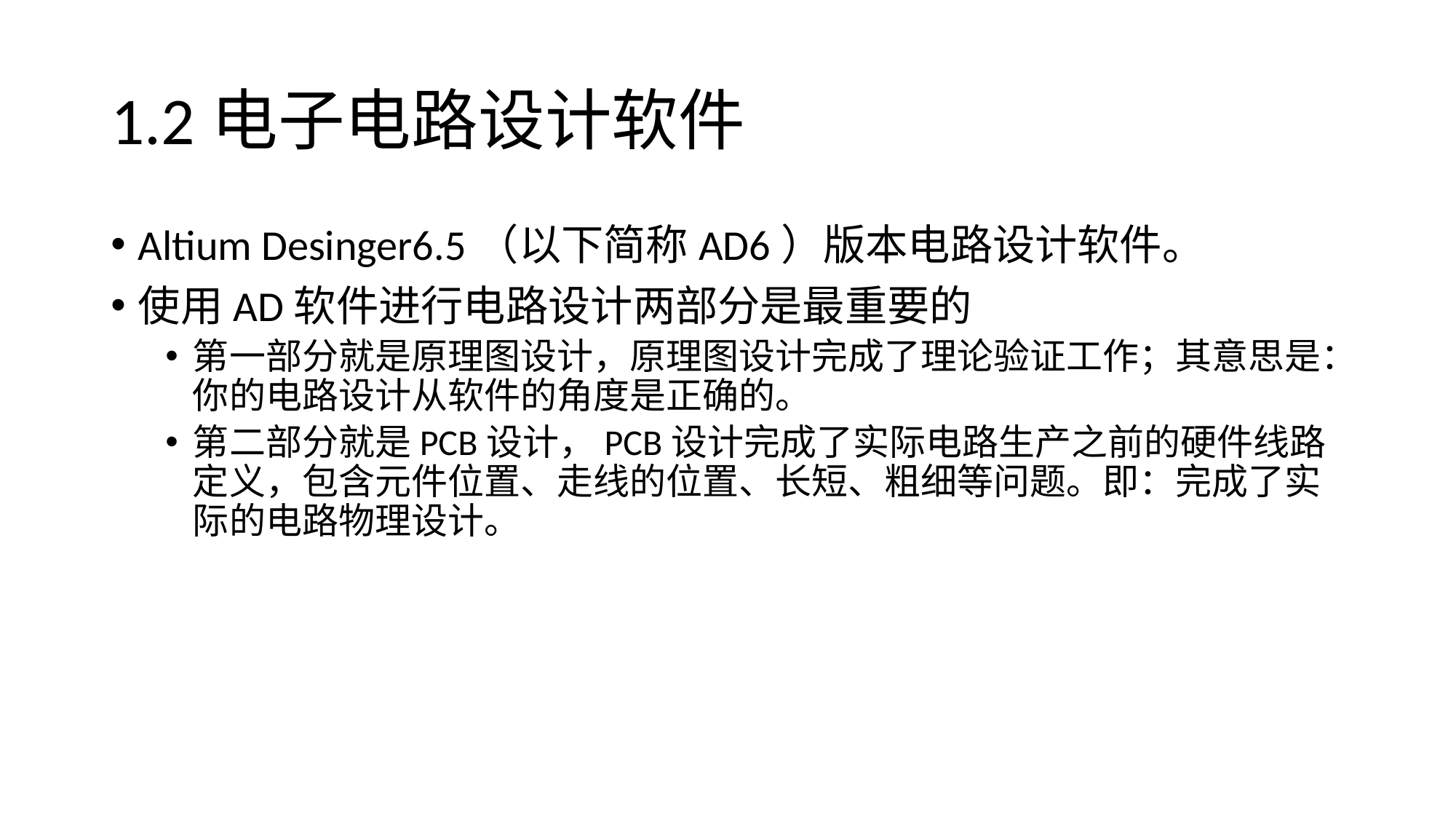

# 1.2电子电路设计软件
Altium Desinger6.5（以下简称AD6）版本电路设计软件。
使用AD软件进行电路设计两部分是最重要的
第一部分就是原理图设计，原理图设计完成了理论验证工作；其意思是：你的电路设计从软件的角度是正确的。
第二部分就是PCB设计，PCB设计完成了实际电路生产之前的硬件线路定义，包含元件位置、走线的位置、长短、粗细等问题。即：完成了实际的电路物理设计。